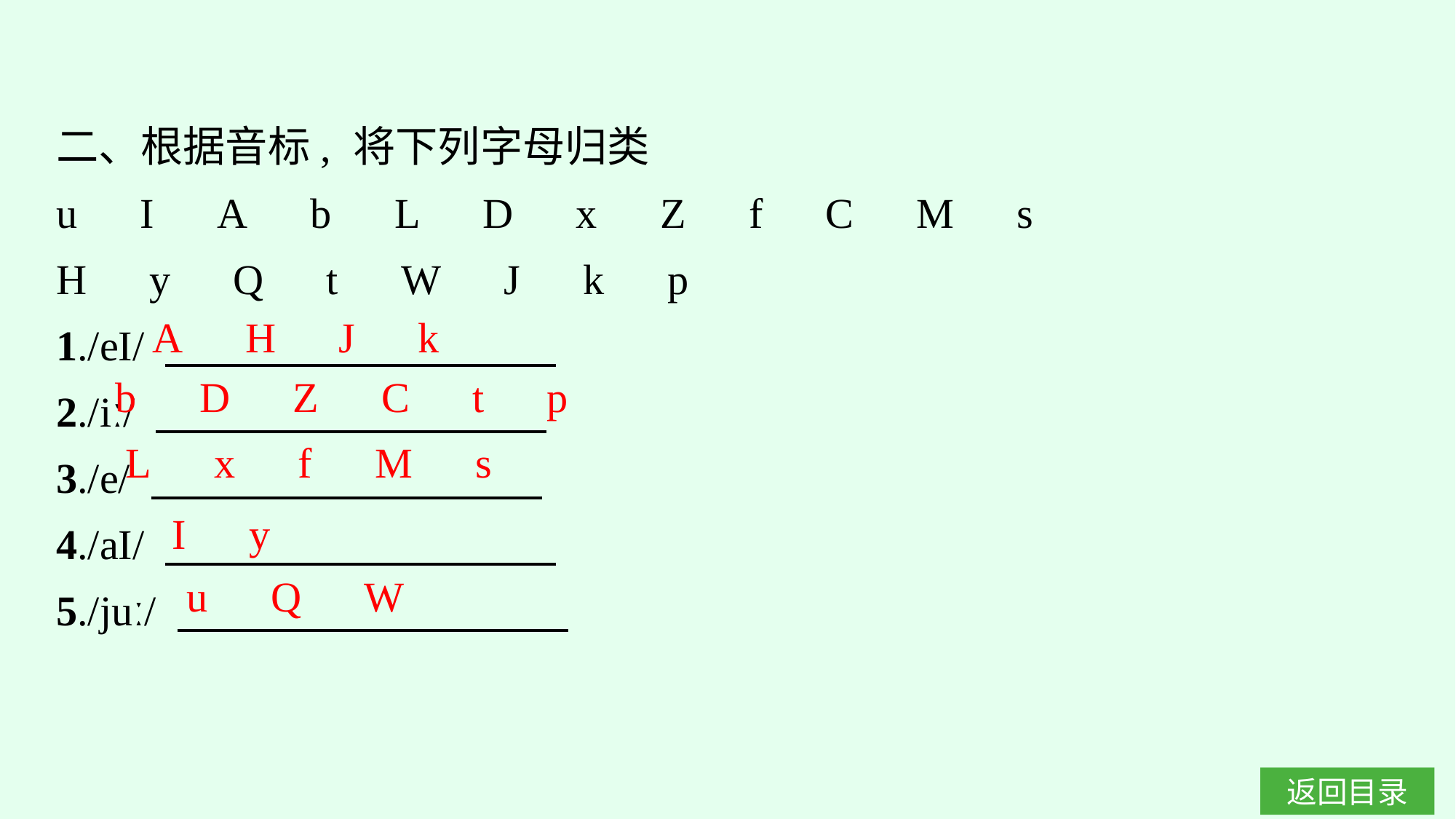

二、根据音标, 将下列字母归类
u　I　A　b　L　D　x　Z　f　C　M　s
H　y　Q　t　W　J　k　p
1./eI/
2./iː/
3./e/
4./aI/
5./juː/
A　H　J　k
b　D　Z　C　t　p
L　x　f　M　s
I　y
u　Q　W